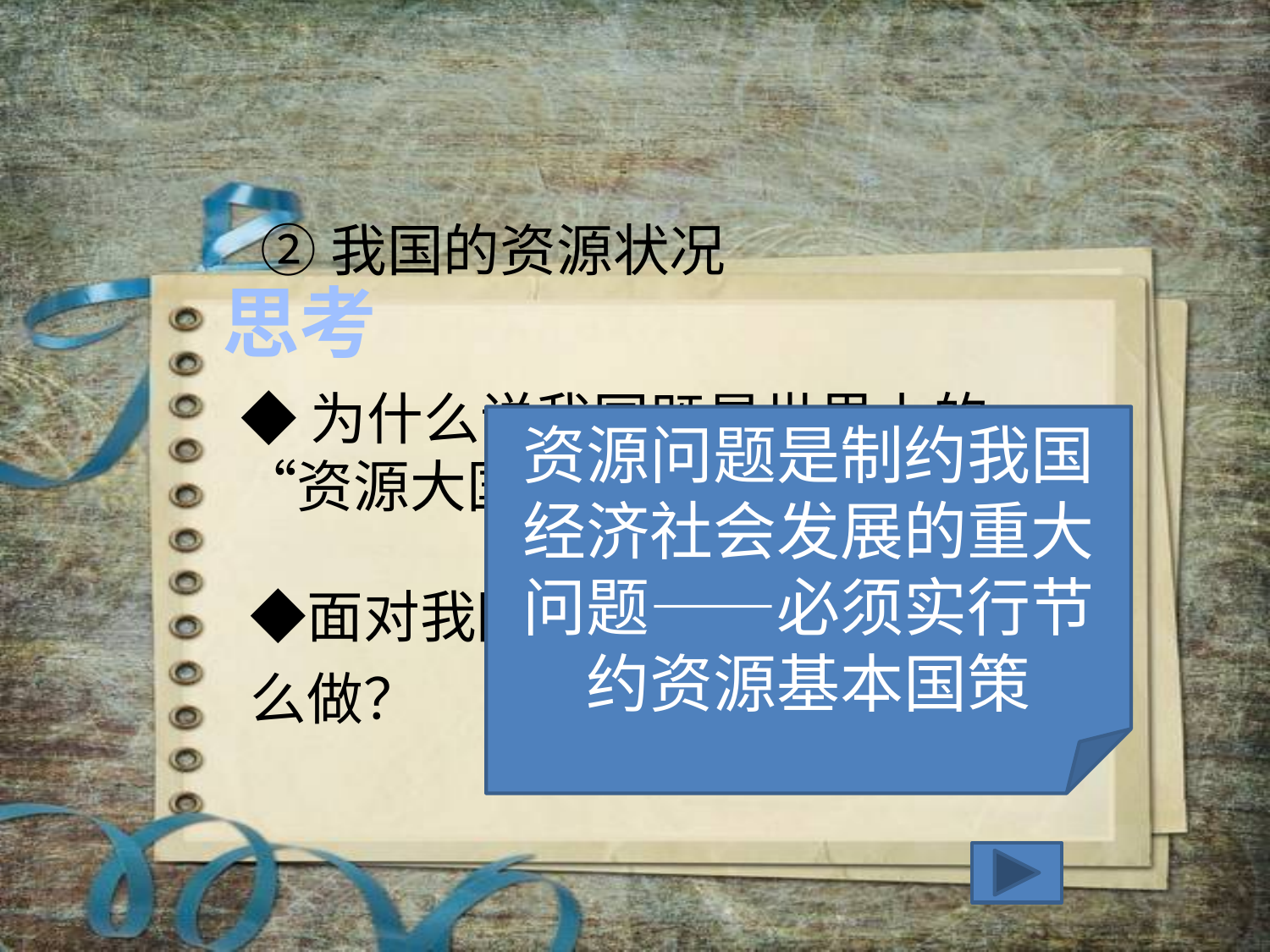

②我国的资源状况
思考
◆为什么说我国既是世界上的“资源大国”又是“资源小国”？
资源问题是制约我国经济社会发展的重大问题——必须实行节约资源基本国策
◆面对我国的资源状况我们该怎么做？